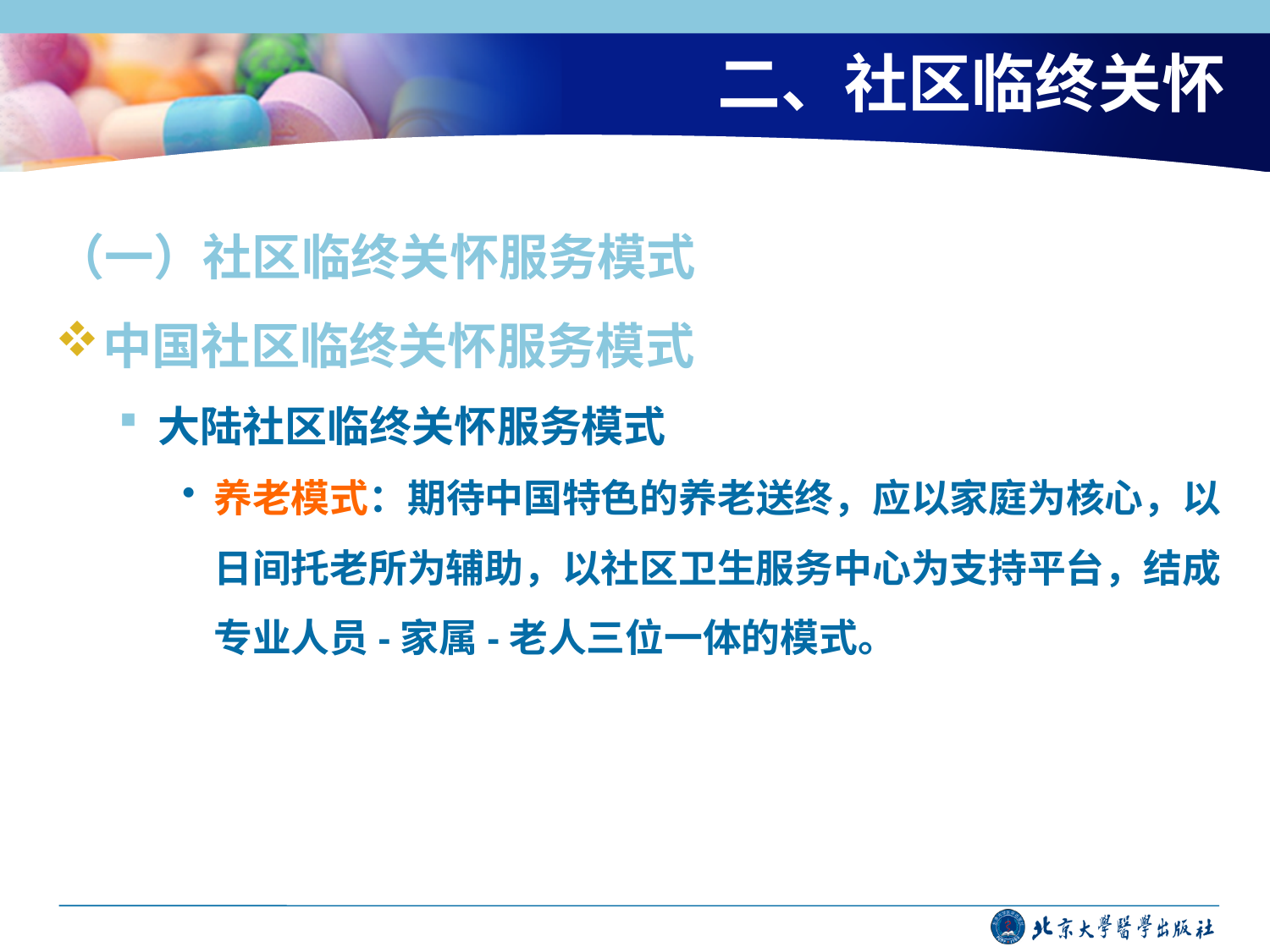

# 二、社区临终关怀
（一）社区临终关怀服务模式
中国社区临终关怀服务模式
大陆社区临终关怀服务模式
养老模式：期待中国特色的养老送终，应以家庭为核心，以日间托老所为辅助，以社区卫生服务中心为支持平台，结成专业人员-家属-老人三位一体的模式。